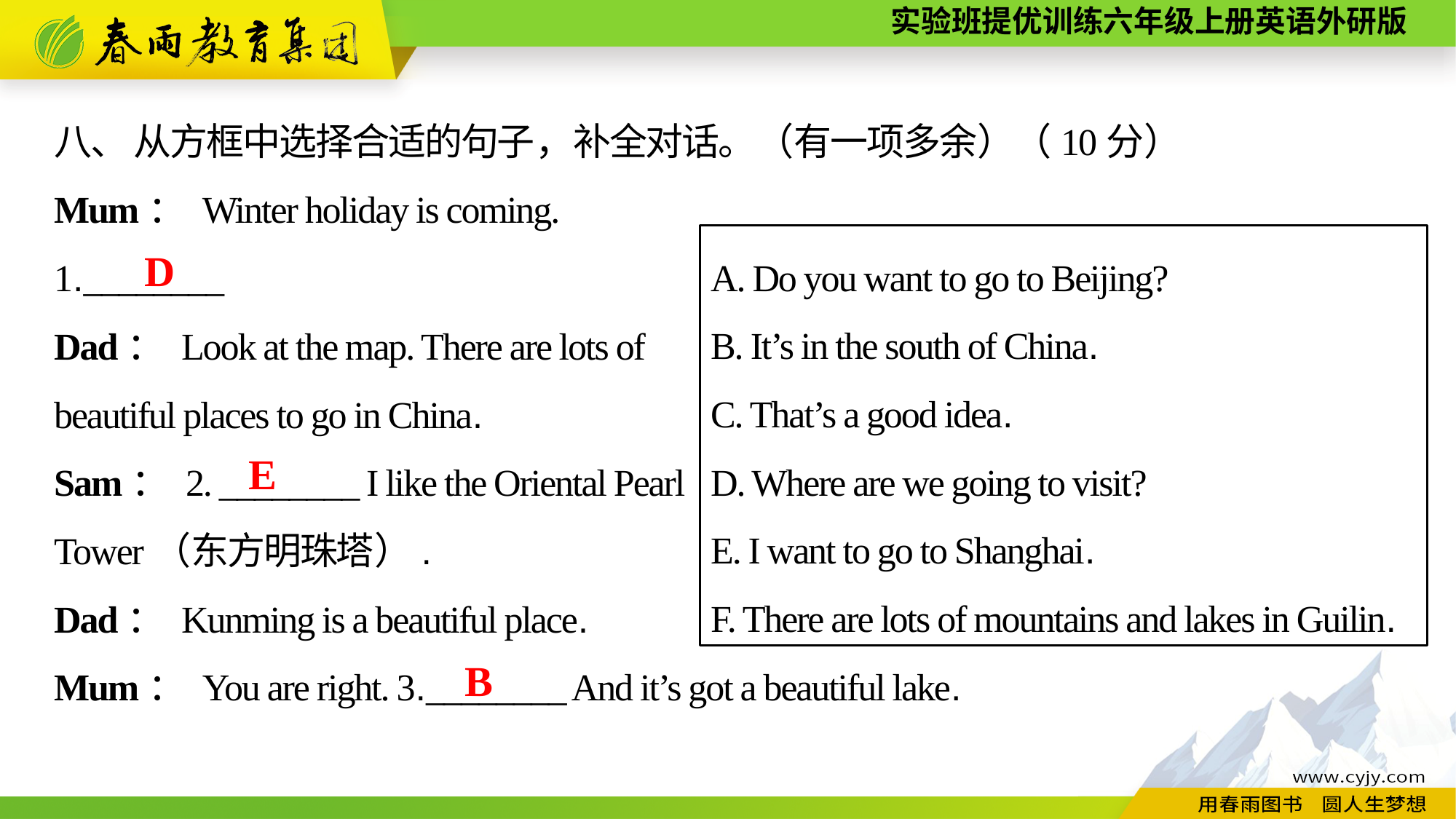

八、 从方框中选择合适的句子，补全对话。（有一项多余）（10分）
Mum： Winter holiday is coming.
1.________
Dad： Look at the map. There are lots of
beautiful places to go in China.
Sam： 2. ________ I like the Oriental Pearl
Tower（东方明珠塔）.
Dad： Kunming is a beautiful place.
Mum： You are right. 3.________ And it’s got a beautiful lake.
A. Do you want to go to Beijing?
B. It’s in the south of China.
C. That’s a good idea.
D. Where are we going to visit?
E. I want to go to Shanghai.
F. There are lots of mountains and lakes in Guilin.
D
E
B